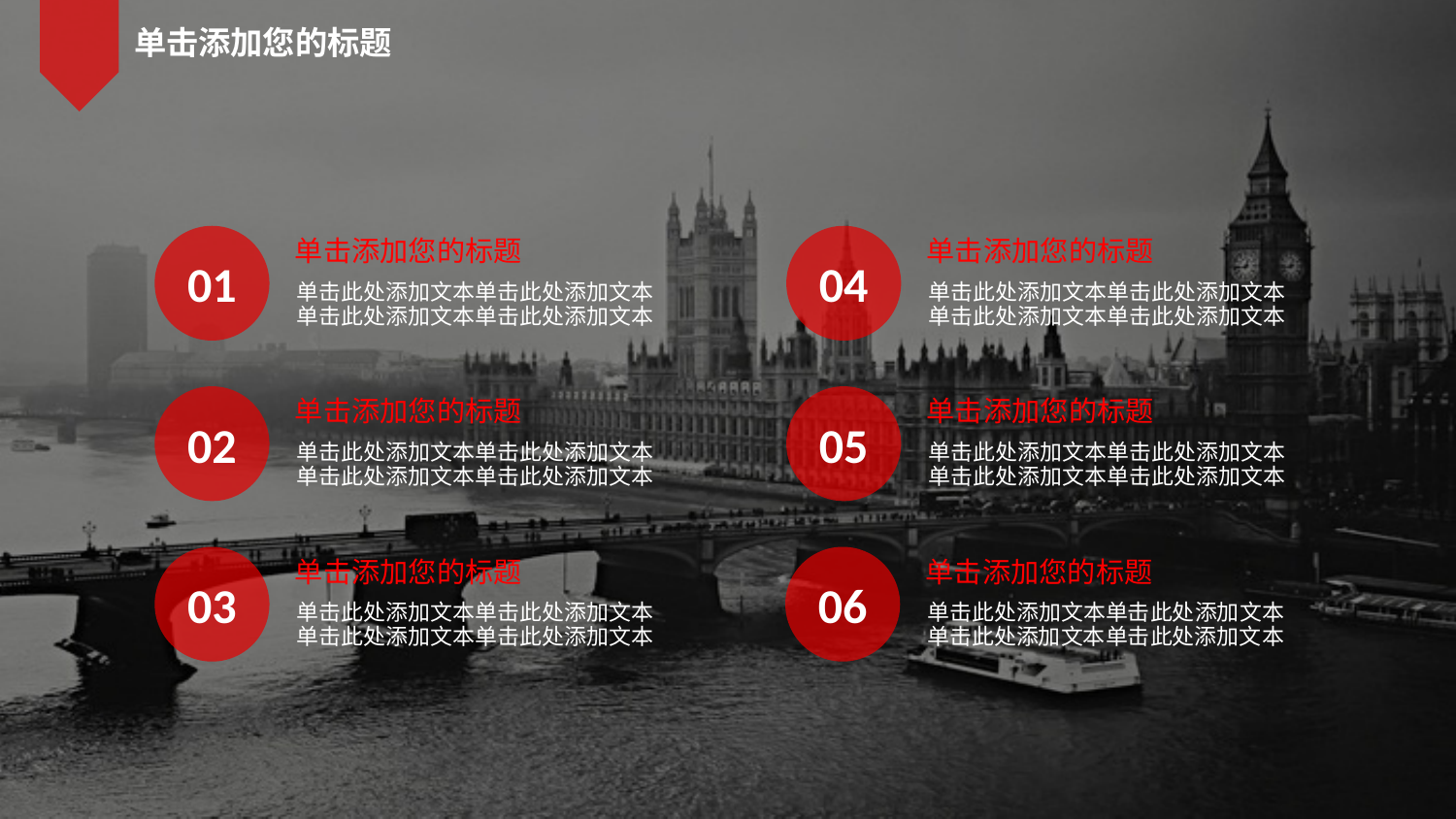

单击添加您的标题

01
单击添加您的标题
单击此处添加文本单击此处添加文本
单击此处添加文本单击此处添加文本
04
单击添加您的标题
单击此处添加文本单击此处添加文本
单击此处添加文本单击此处添加文本
02
单击添加您的标题
单击此处添加文本单击此处添加文本
单击此处添加文本单击此处添加文本
05
单击添加您的标题
单击此处添加文本单击此处添加文本
单击此处添加文本单击此处添加文本
03
单击添加您的标题
单击此处添加文本单击此处添加文本
单击此处添加文本单击此处添加文本
06
单击添加您的标题
单击此处添加文本单击此处添加文本
单击此处添加文本单击此处添加文本